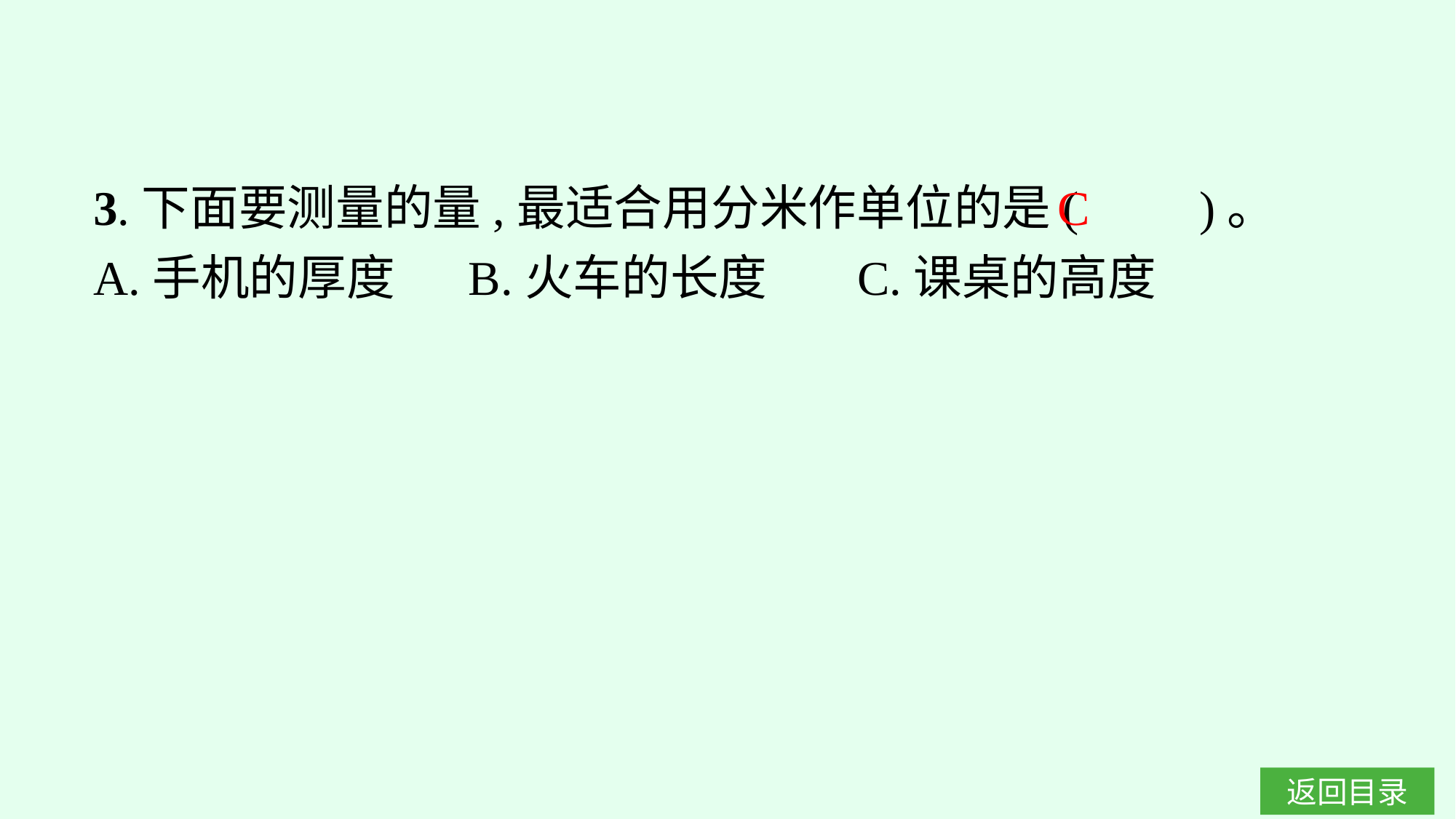

C
3.下面要测量的量,最适合用分米作单位的是(　　)。
A.手机的厚度	B.火车的长度	C.课桌的高度